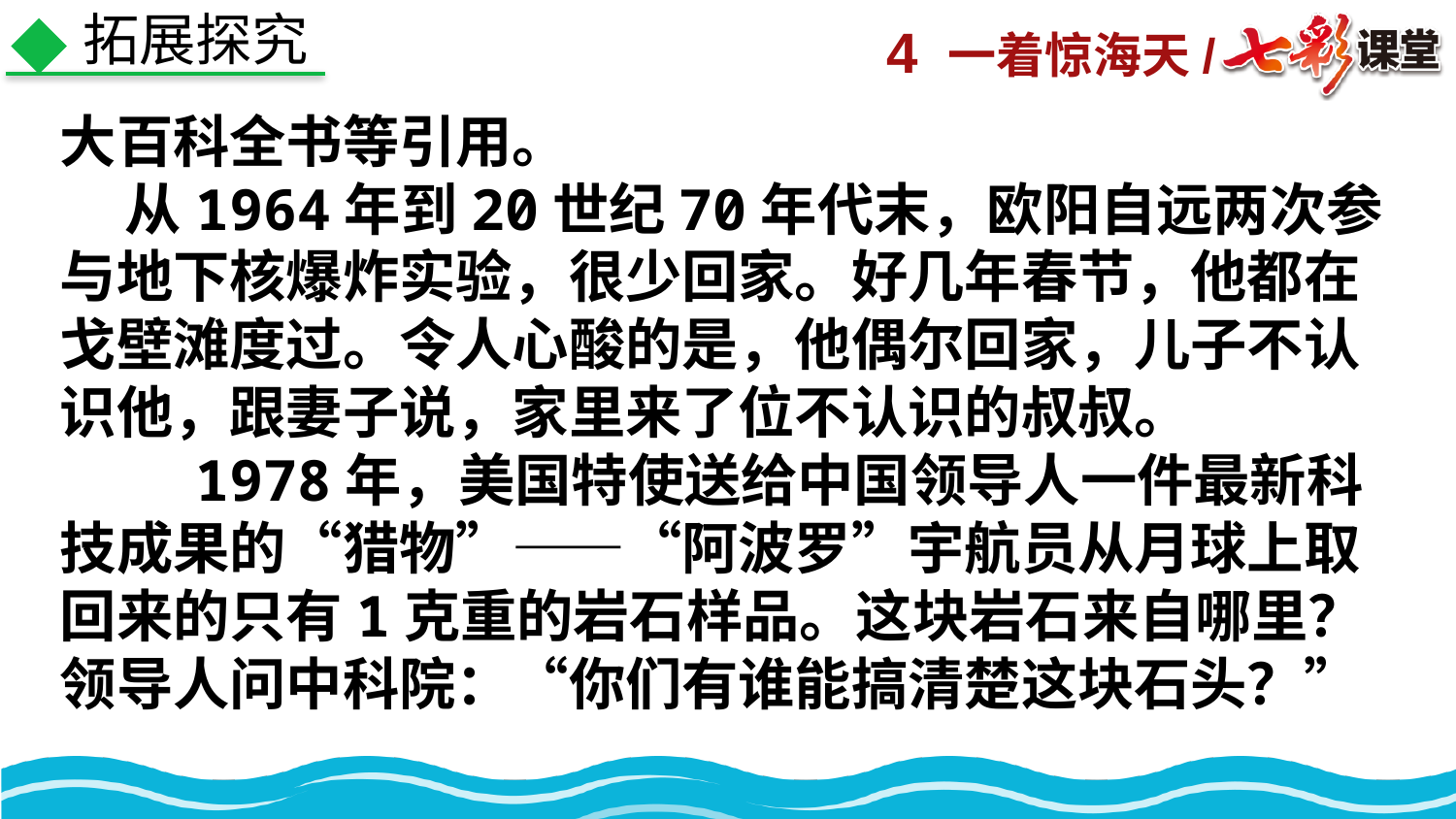

拓展探究

大百科全书等引用。
    从1964年到20世纪70年代末，欧阳自远两次参与地下核爆炸实验，很少回家。好几年春节，他都在戈壁滩度过。令人心酸的是，他偶尔回家，儿子不认识他，跟妻子说，家里来了位不认识的叔叔。
    1978年，美国特使送给中国领导人一件最新科技成果的“猎物”——“阿波罗”宇航员从月球上取回来的只有1克重的岩石样品。这块岩石来自哪里？领导人问中科院：“你们有谁能搞清楚这块石头？”